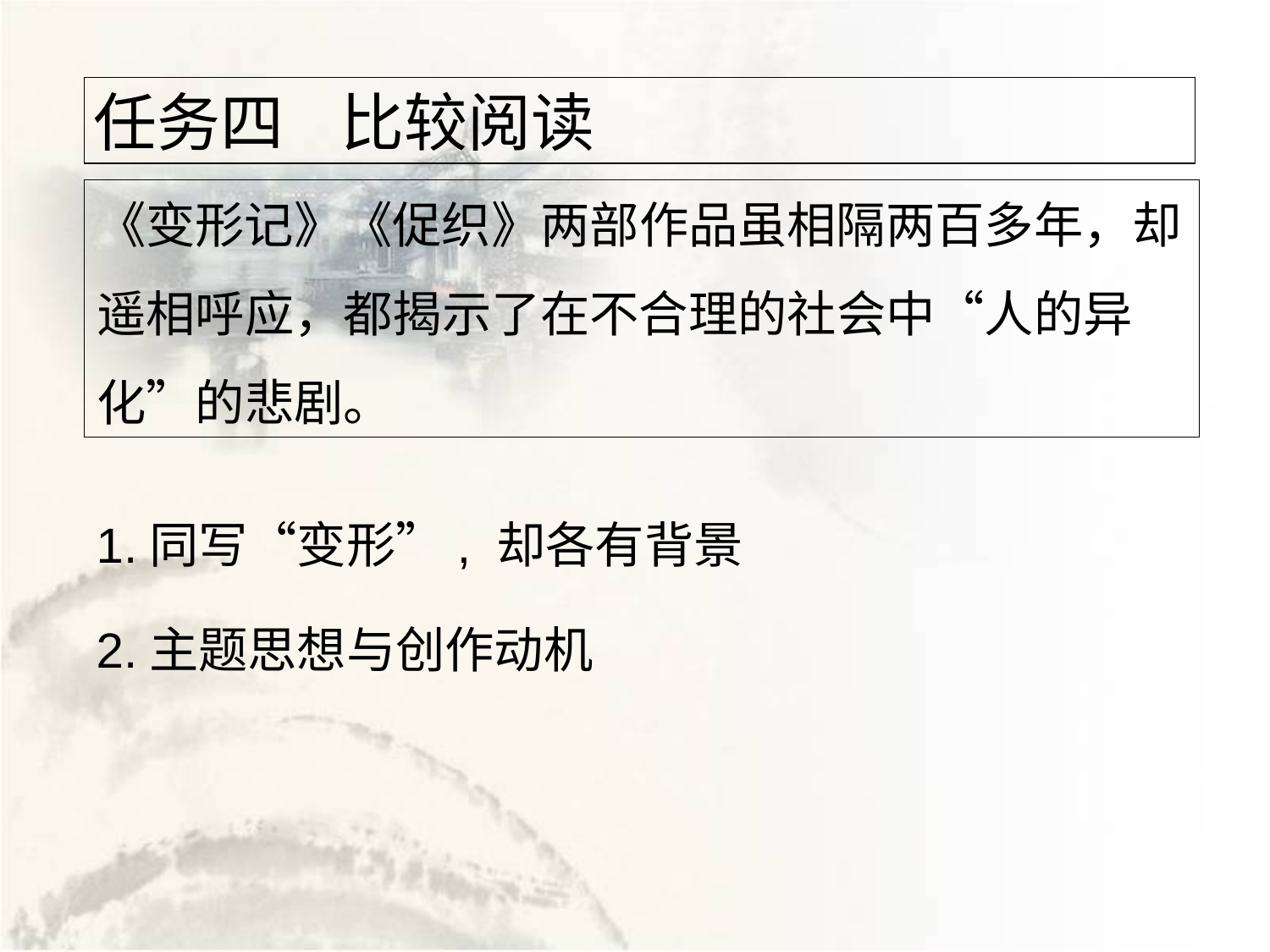

任务四    比较阅读
# 《变形记》《促织》两部作品虽相隔两百多年，却遥相呼应，都揭示了在不合理的社会中“人的异化”的悲剧。
1.同写“变形”, 却各有背景
2.主题思想与创作动机